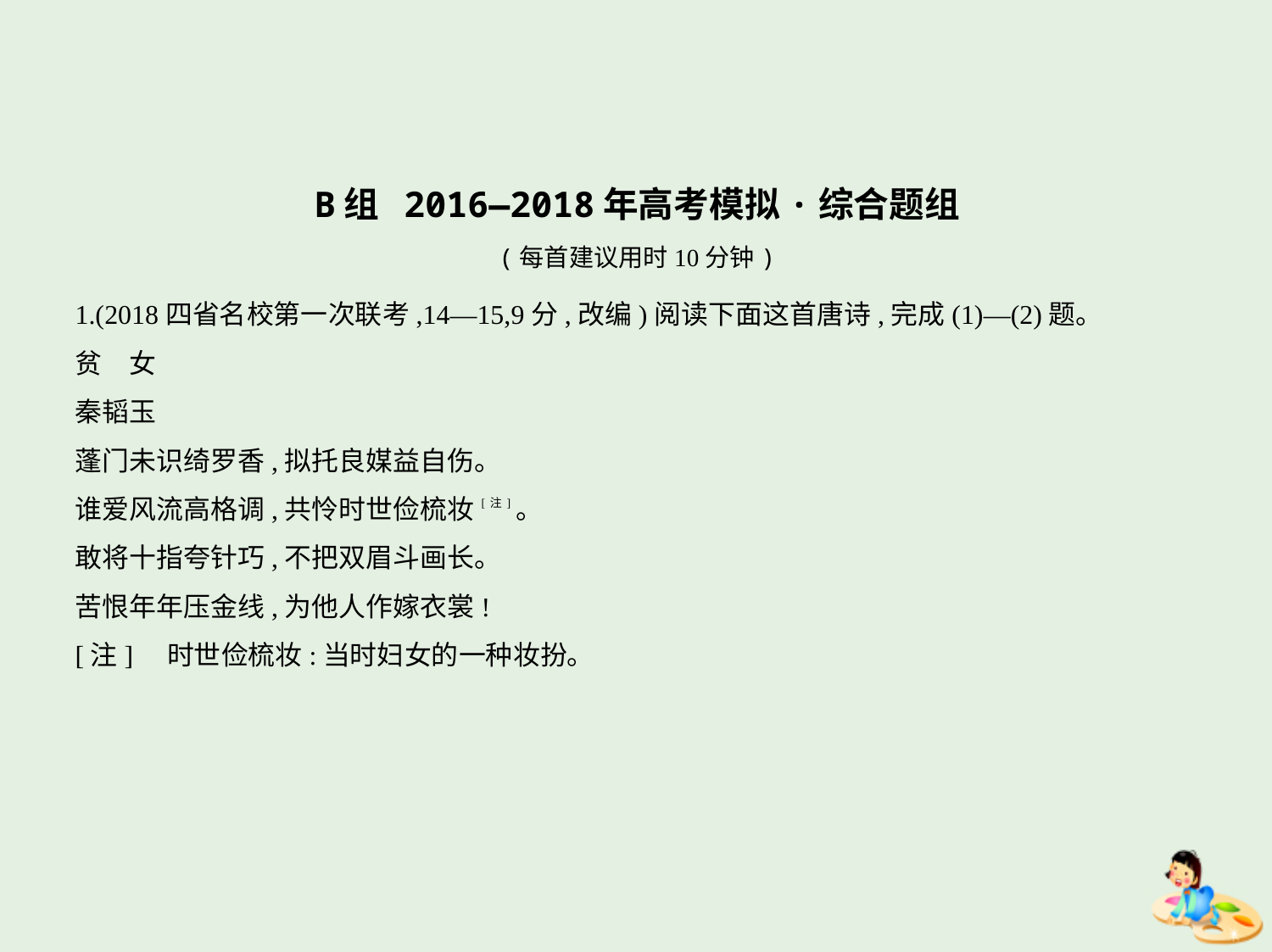

B组  2016—2018年高考模拟·综合题组
(每首建议用时10分钟)
1.(2018四省名校第一次联考,14—15,9分,改编)阅读下面这首唐诗,完成(1)—(2)题。
贫　女
秦韬玉
蓬门未识绮罗香,拟托良媒益自伤。
谁爱风流高格调,共怜时世俭梳妆[注]。
敢将十指夸针巧,不把双眉斗画长。
苦恨年年压金线,为他人作嫁衣裳!
[注]　时世俭梳妆:当时妇女的一种妆扮。